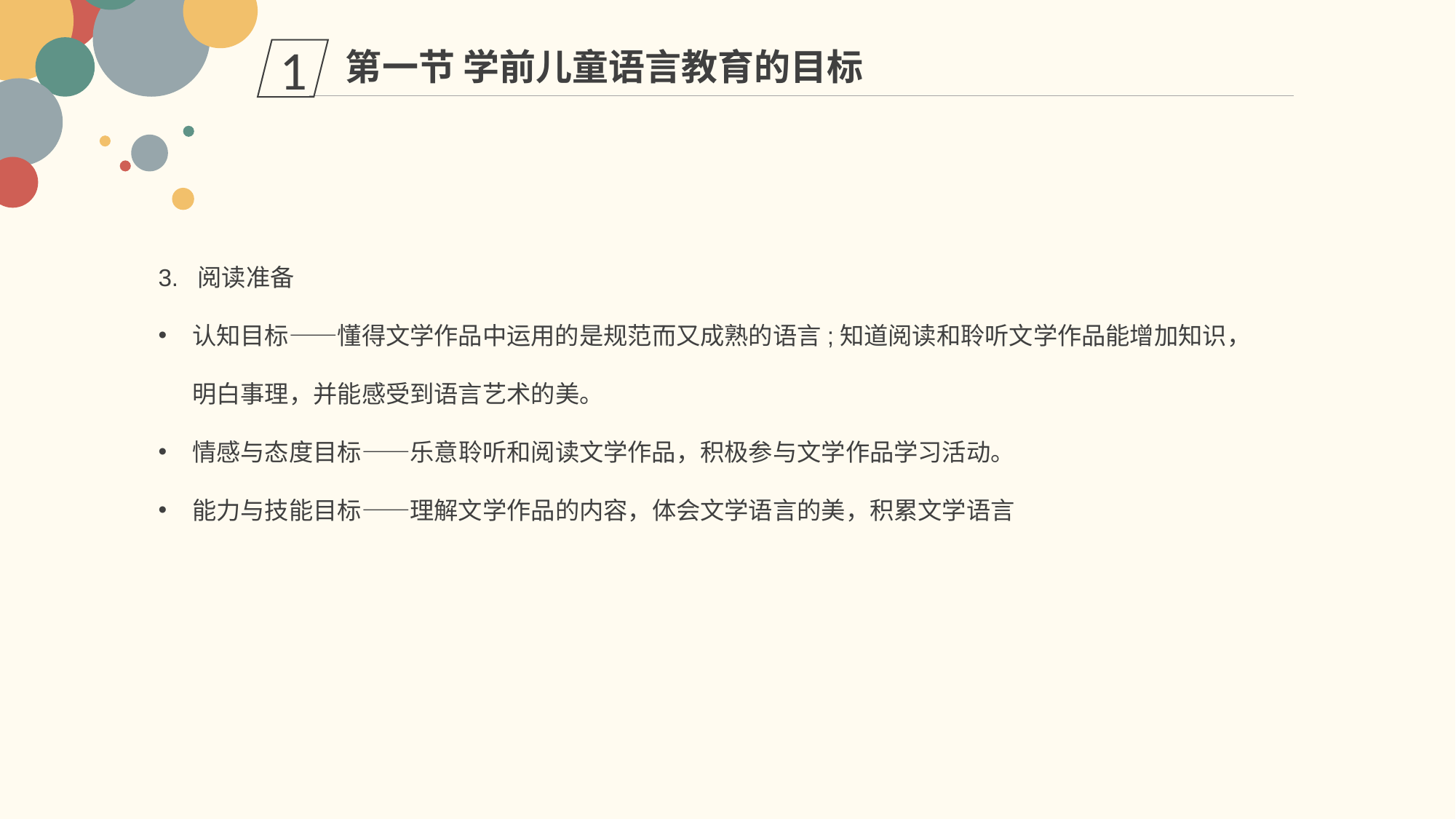

第一节 学前儿童语言教育的目标
1
3.  阅读准备
认知目标——懂得文学作品中运用的是规范而又成熟的语言;知道阅读和聆听文学作品能增加知识，明白事理，并能感受到语言艺术的美。
情感与态度目标——乐意聆听和阅读文学作品，积极参与文学作品学习活动。
能力与技能目标——理解文学作品的内容，体会文学语言的美，积累文学语言